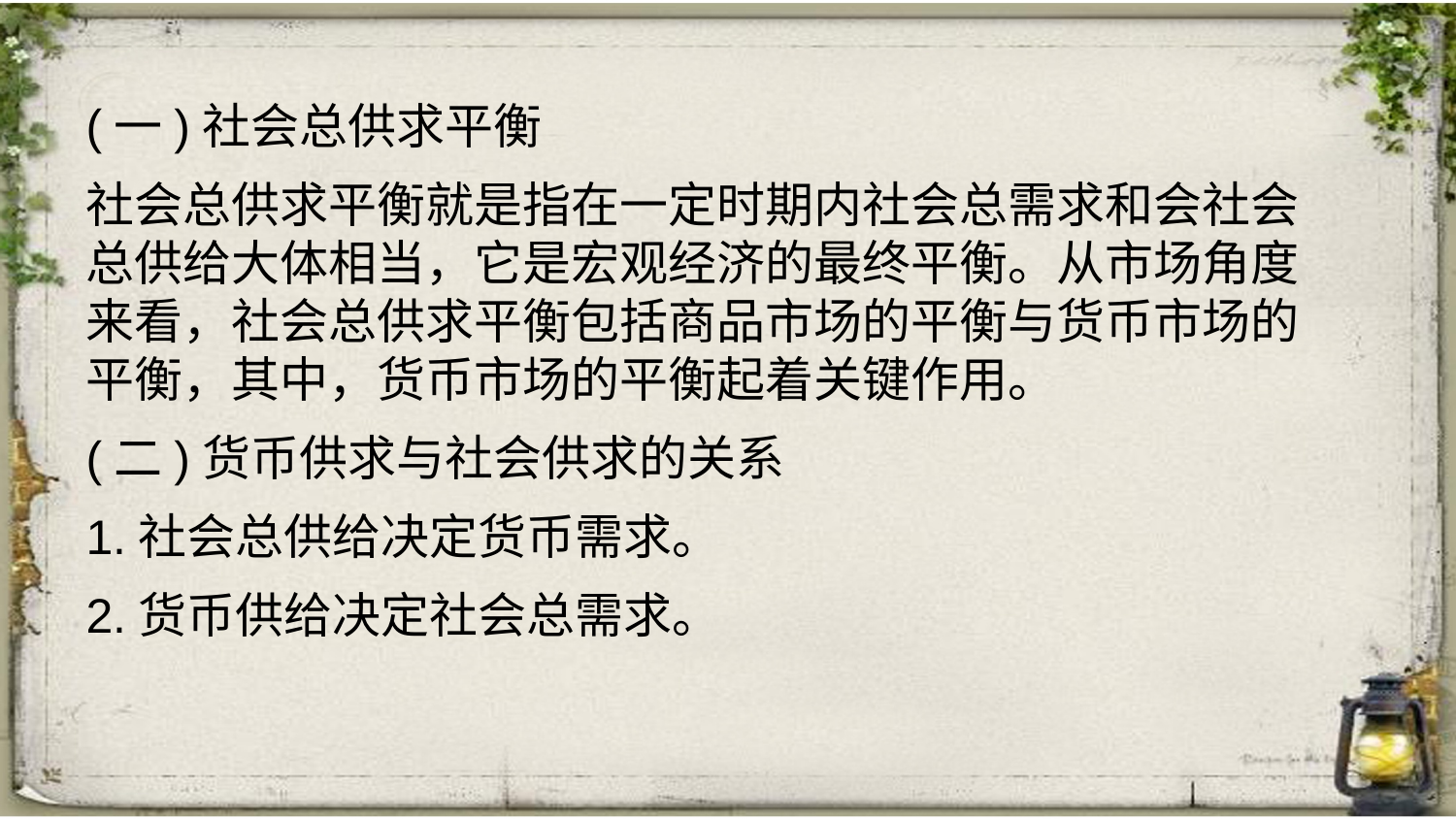

(一)社会总供求平衡
社会总供求平衡就是指在一定时期内社会总需求和会社会总供给大体相当，它是宏观经济的最终平衡。从市场角度来看，社会总供求平衡包括商品市场的平衡与货币市场的平衡，其中，货币市场的平衡起着关键作用。
(二)货币供求与社会供求的关系
1.社会总供给决定货币需求。
2.货币供给决定社会总需求。